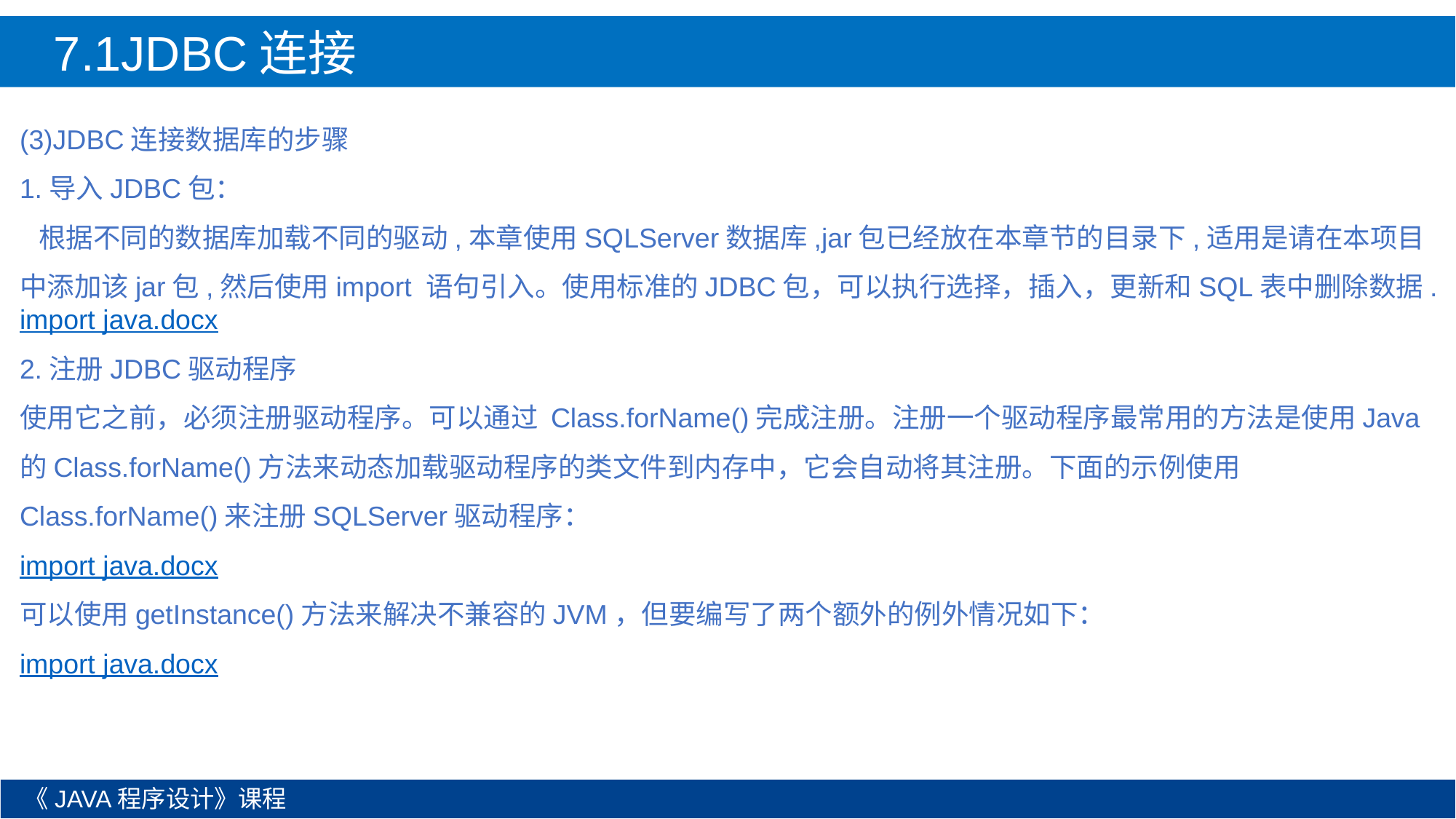

7.1JDBC连接
(3)JDBC连接数据库的步骤
1.导入JDBC包：
  根据不同的数据库加载不同的驱动,本章使用SQLServer数据库,jar包已经放在本章节的目录下,适用是请在本项目中添加该jar包,然后使用import 语句引入。使用标准的JDBC包，可以执行选择，插入，更新和SQL表中删除数据.
import java.docx
2.注册JDBC驱动程序
使用它之前，必须注册驱动程序。可以通过 Class.forName()完成注册。注册一个驱动程序最常用的方法是使用Java的Class.forName()方法来动态加载驱动程序的类文件到内存中，它会自动将其注册。下面的示例使用Class.forName()来注册SQLServer驱动程序：
import java.docx
可以使用getInstance()方法来解决不兼容的JVM，但要编写了两个额外的例外情况如下：
import java.docx

《JAVA程序设计》课程